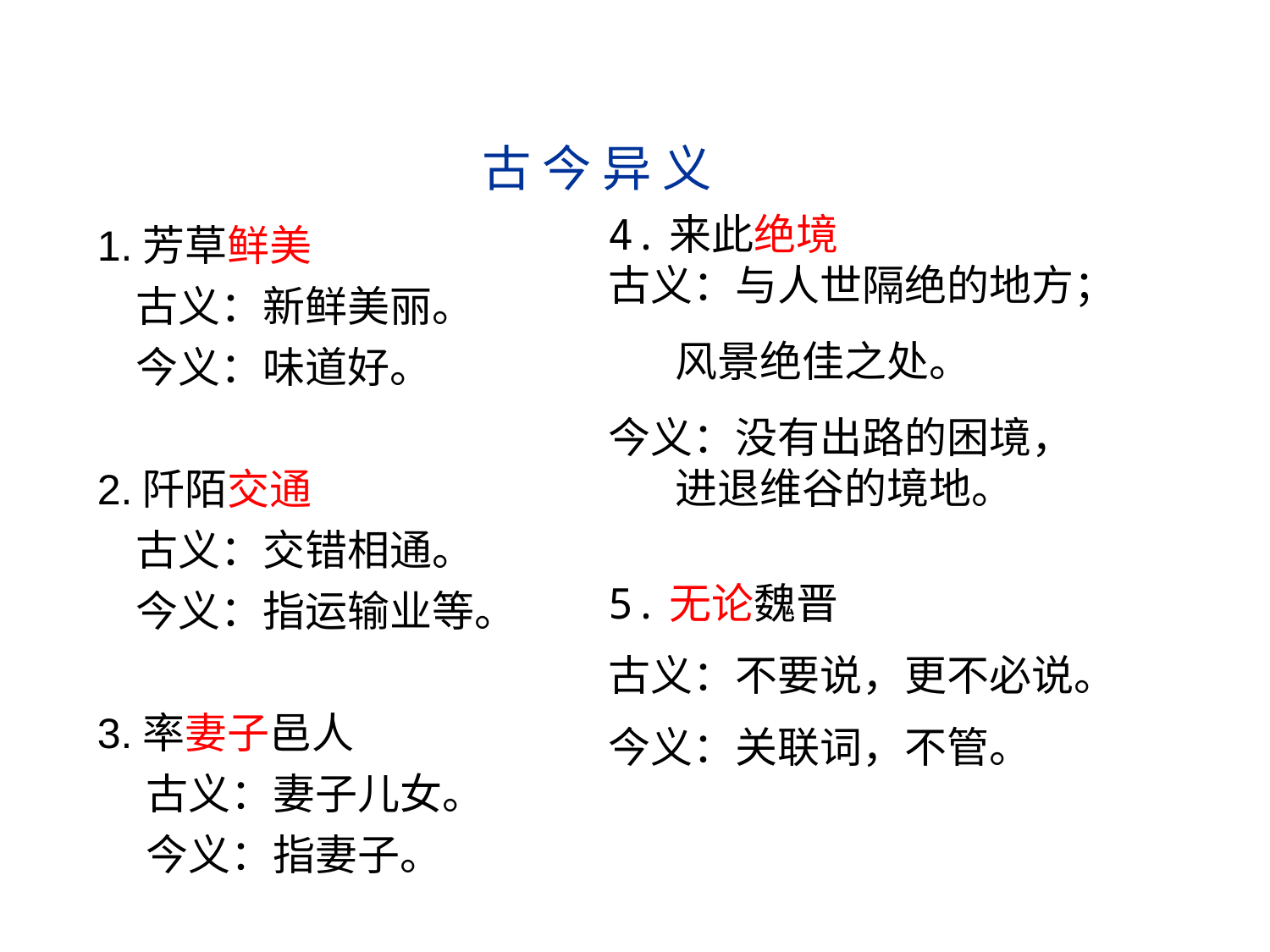

古 今 异 义
4.来此绝境
古义：与人世隔绝的地方；
      风景绝佳之处。
今义：没有出路的困境，
      进退维谷的境地。

1.芳草鲜美
   古义：新鲜美丽。
   今义：味道好。

2.阡陌交通
   古义：交错相通。
   今义：指运输业等。

3.率妻子邑人
    古义：妻子儿女。
    今义：指妻子。

5.无论魏晋
古义：不要说，更不必说。
今义：关联词，不管。